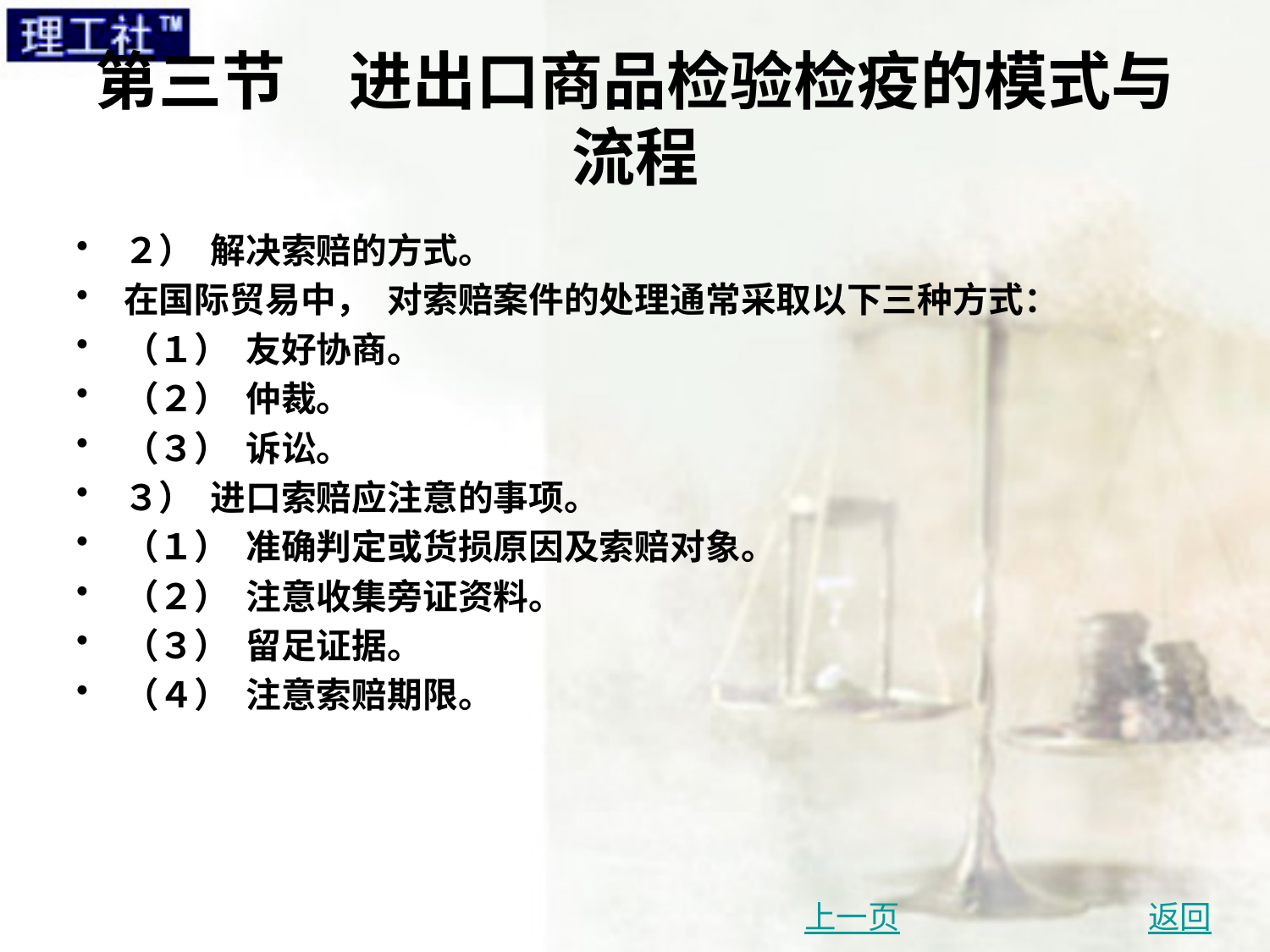

# 第三节　进出口商品检验检疫的模式与流程
２）  解决索赔的方式。
在国际贸易中，  对索赔案件的处理通常采取以下三种方式：
（１）  友好协商。
（２）  仲裁。
（３）  诉讼。
３）  进口索赔应注意的事项。
（１）  准确判定或货损原因及索赔对象。
（２）  注意收集旁证资料。
（３）  留足证据。
（４）  注意索赔期限。

上一页
返回